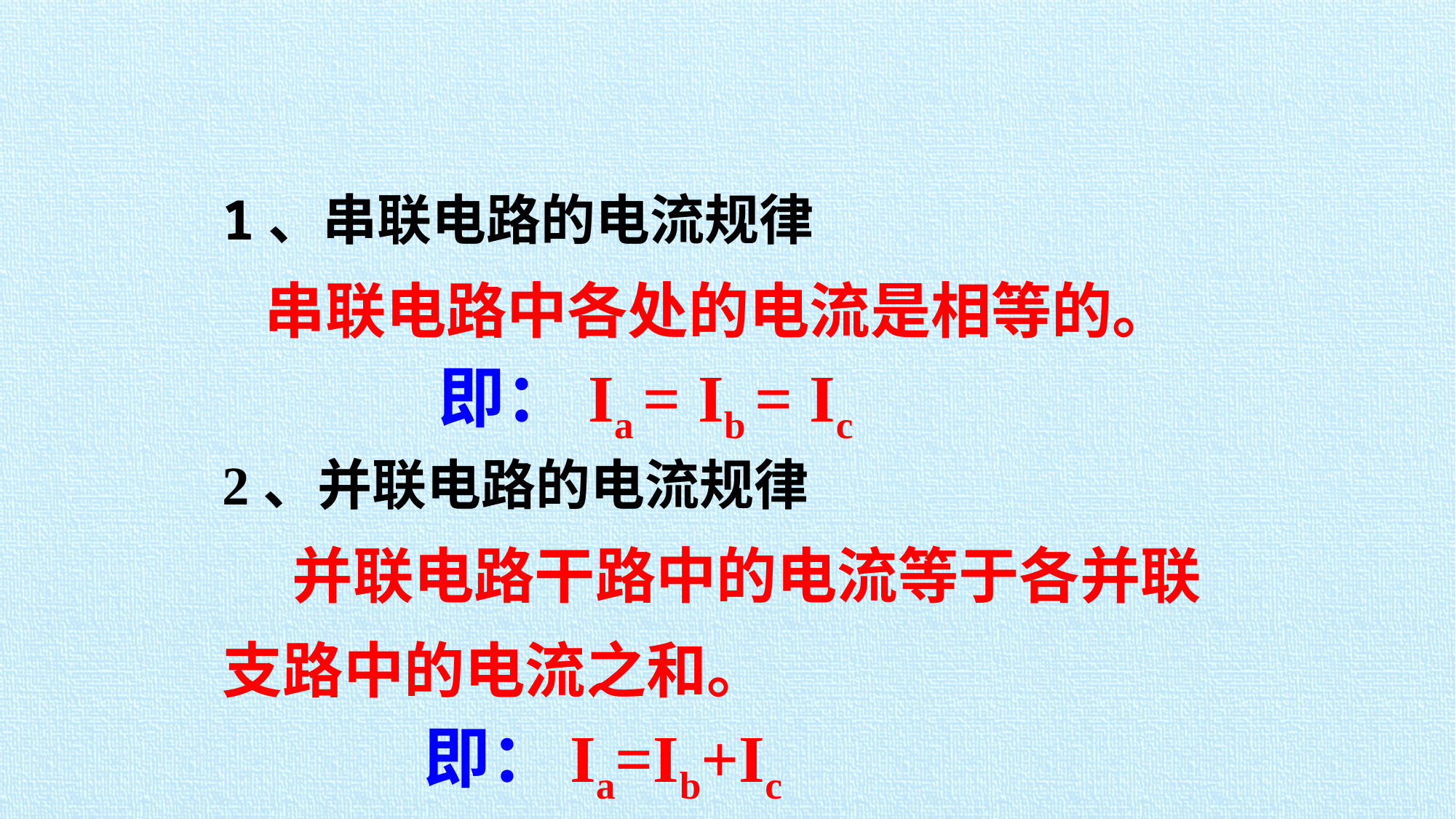

1、串联电路的电流规律
  串联电路中各处的电流是相等的。

2、并联电路的电流规律
    并联电路干路中的电流等于各并联支路中的电流之和。
即：Ia = Ib = Ic
即： Ia=Ib+Ic